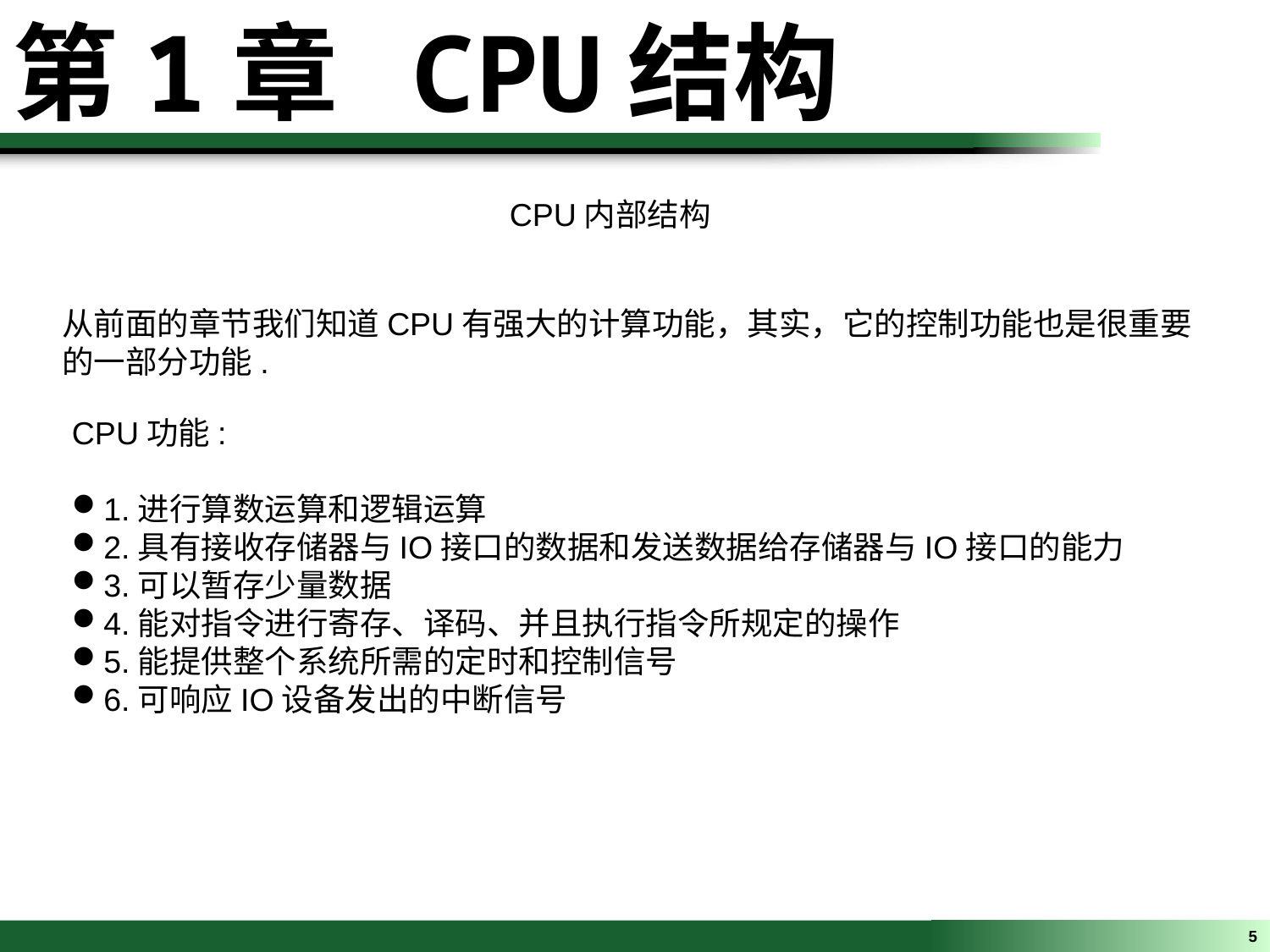

第1章  CPU结构
CPU内部结构
从前面的章节我们知道CPU有强大的计算功能，其实，它的控制功能也是很重要的一部分功能.
CPU功能:

1.进行算数运算和逻辑运算
2.具有接收存储器与IO接口的数据和发送数据给存储器与IO接口的能力
3.可以暂存少量数据
4.能对指令进行寄存、译码、并且执行指令所规定的操作
5.能提供整个系统所需的定时和控制信号
6.可响应IO设备发出的中断信号
5